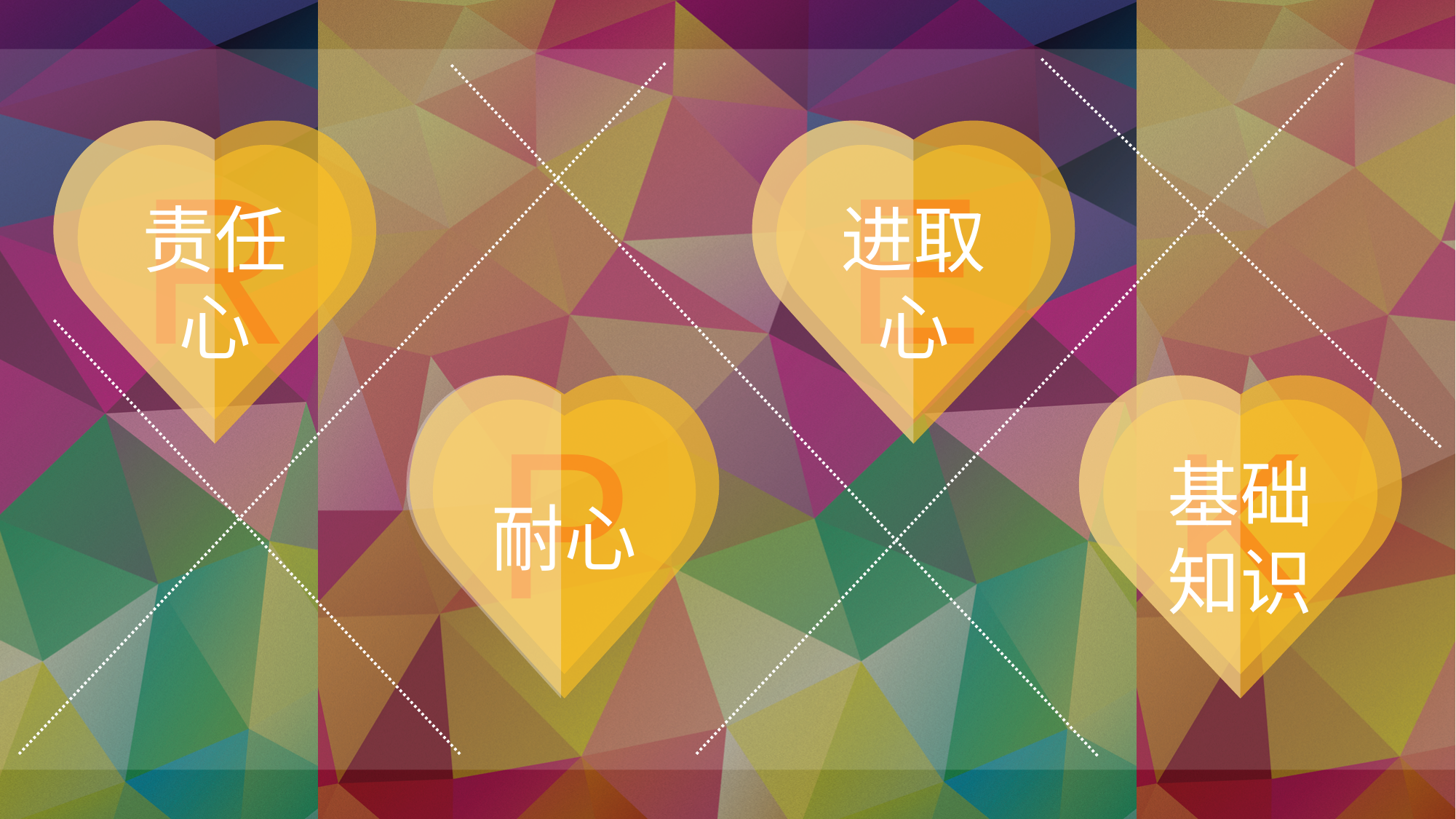

E
R

进取心
责任心

P
K

基础知识
耐心